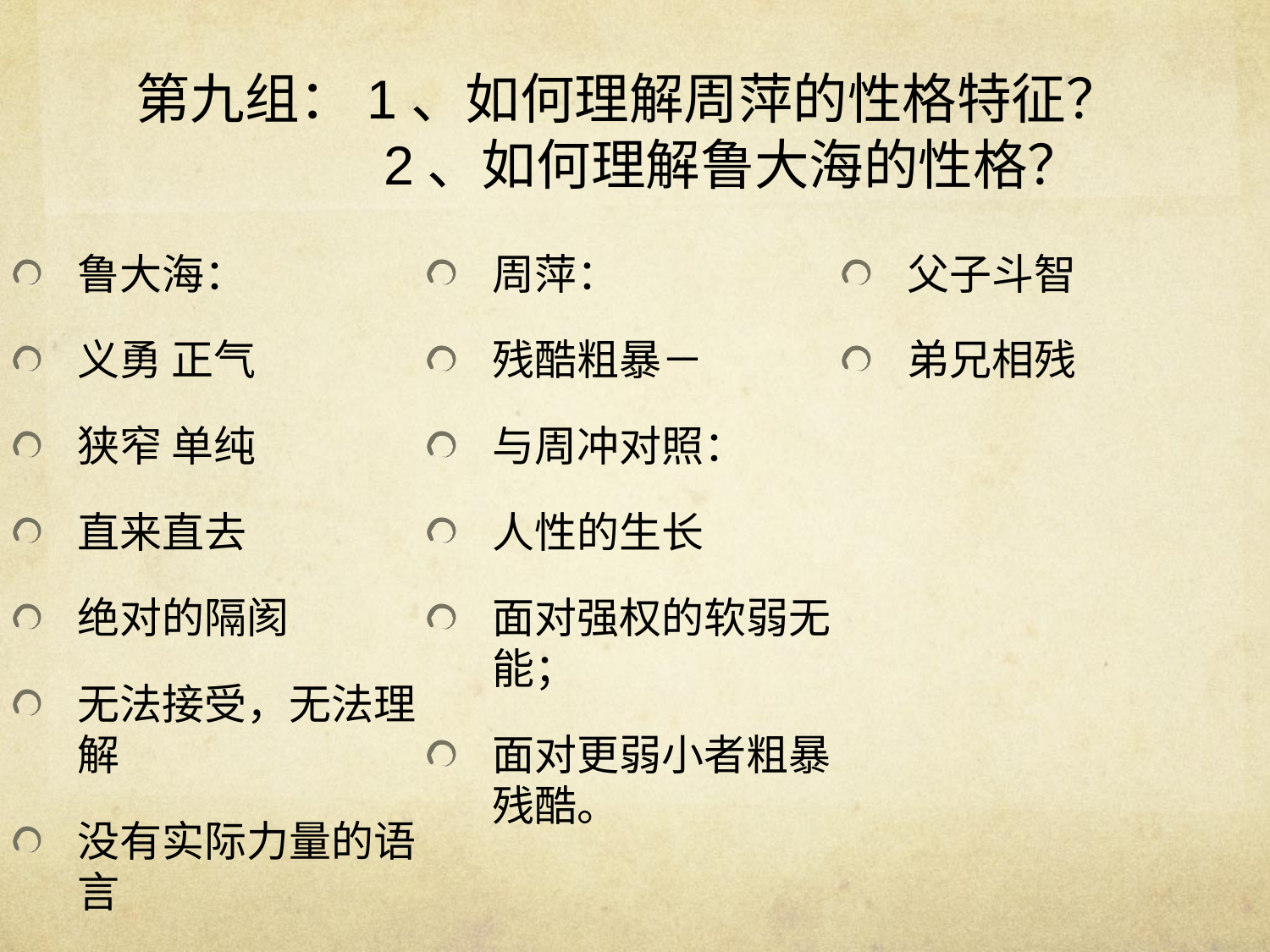

# 第九组：1、如何理解周萍的性格特征？ 2、如何理解鲁大海的性格？
鲁大海：
义勇 正气
狭窄 单纯
直来直去
绝对的隔阂
无法接受，无法理解
没有实际力量的语言
周萍：
残酷粗暴－
与周冲对照：
人性的生长
面对强权的软弱无能；
面对更弱小者粗暴残酷。

父子斗智
弟兄相残